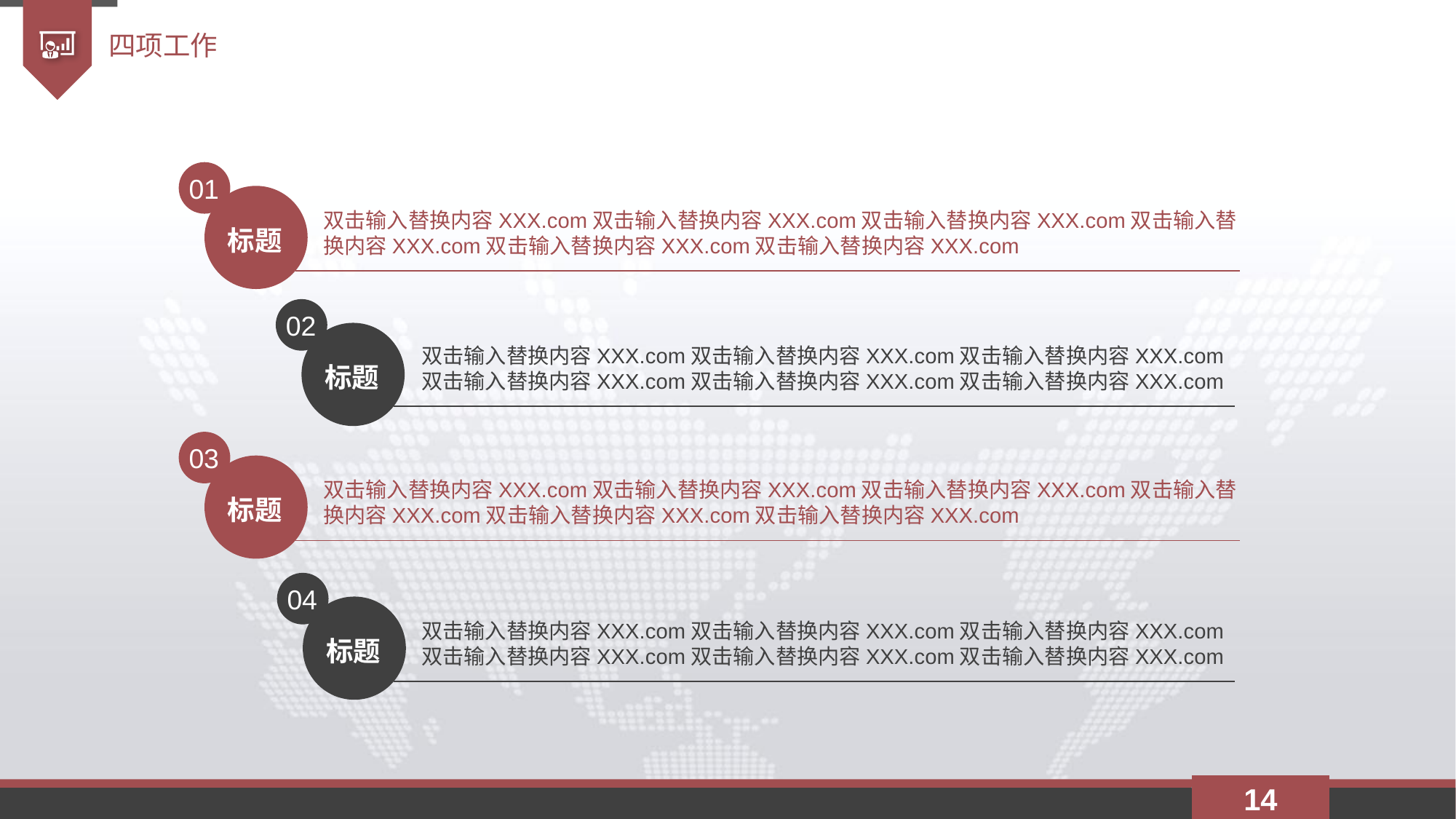

四项工作

01

双击输入替换内容XXX.com双击输入替换内容XXX.com双击输入替换内容XXX.com双击输入替换内容XXX.com双击输入替换内容XXX.com双击输入替换内容XXX.com
标题

02

双击输入替换内容XXX.com双击输入替换内容XXX.com双击输入替换内容XXX.com双击输入替换内容XXX.com双击输入替换内容XXX.com双击输入替换内容XXX.com
标题

03

双击输入替换内容XXX.com双击输入替换内容XXX.com双击输入替换内容XXX.com双击输入替换内容XXX.com双击输入替换内容XXX.com双击输入替换内容XXX.com
标题

04

双击输入替换内容XXX.com双击输入替换内容XXX.com双击输入替换内容XXX.com双击输入替换内容XXX.com双击输入替换内容XXX.com双击输入替换内容XXX.com
标题

14

延时符